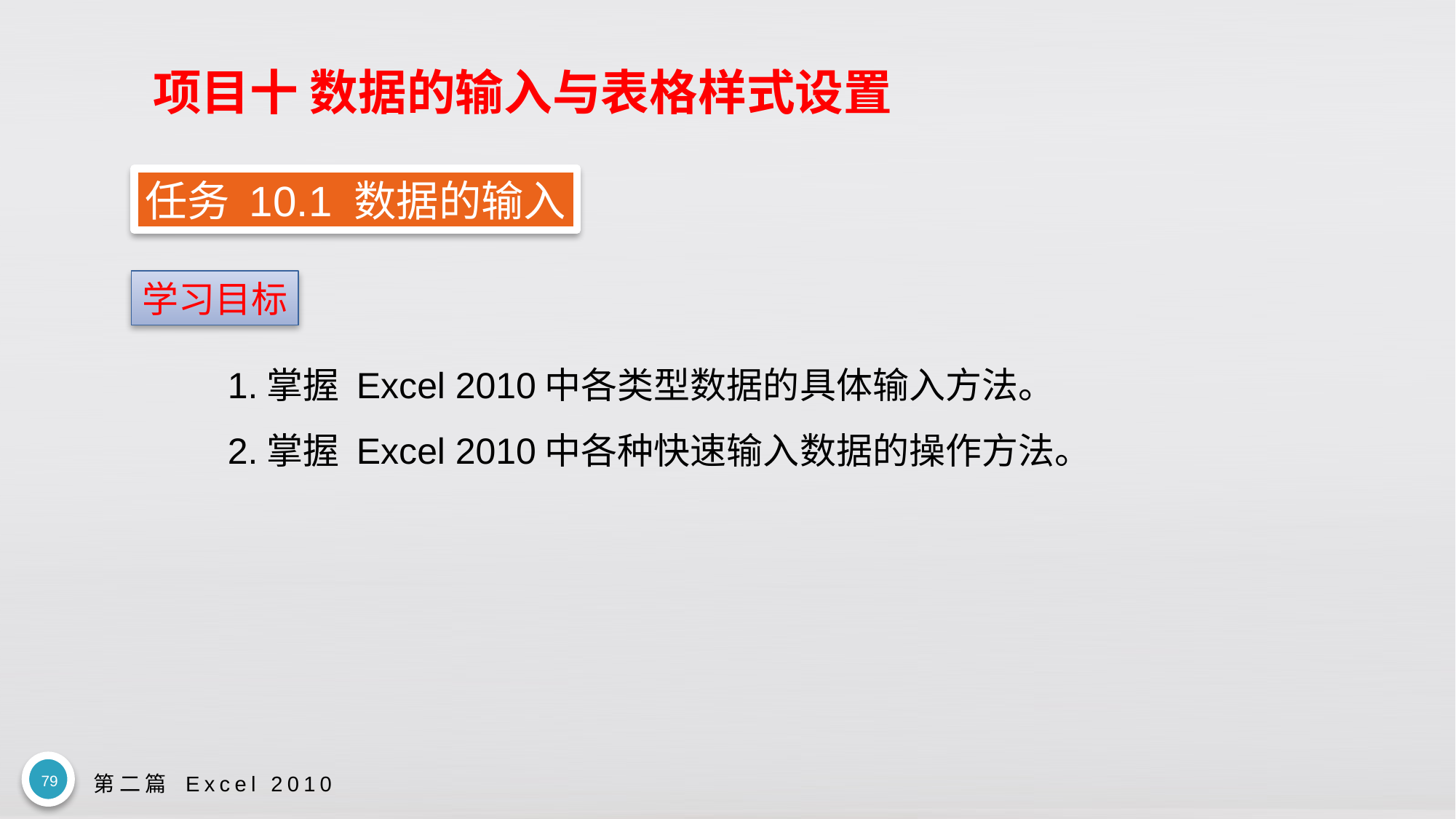

# 项目十 数据的输入与表格样式设置
任务 10.1 数据的输入
学习目标
1.掌握 Excel 2010中各类型数据的具体输入方法。
2.掌握 Excel 2010中各种快速输入数据的操作方法。
79